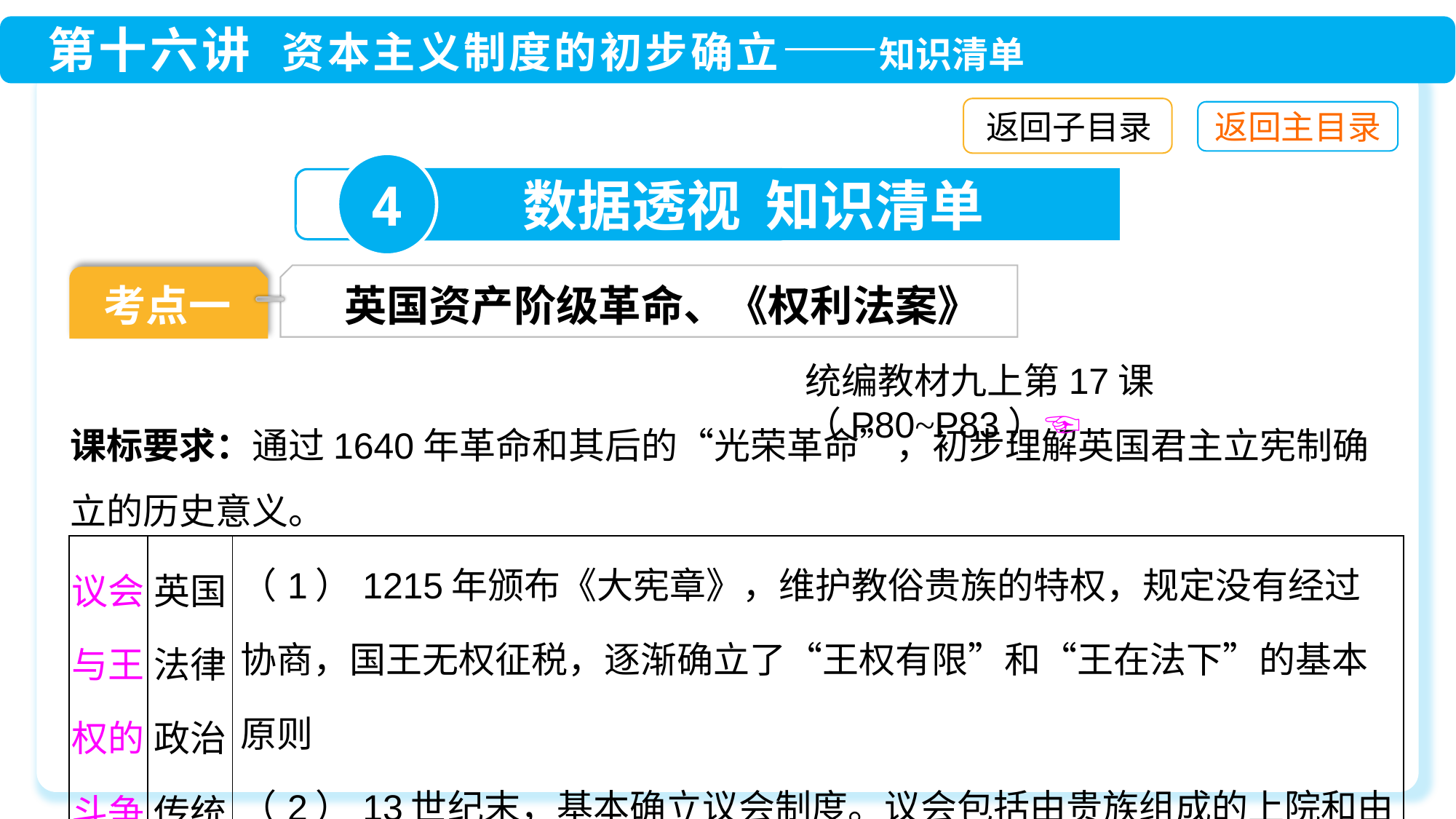

返回子目录
4

数据透视  知识清单
英国资产阶级革命、《权利法案》
考点一

统编教材九上第17课（P80~P83）☜
课标要求：通过1640年革命和其后的“光荣革命”，初步理解英国君主立宪制确立的历史意义。
| 议会与王权的斗争 | 英国法律政治传统 | （1）1215年颁布《大宪章》，维护教俗贵族的特权，规定没有经过协商，国王无权征税，逐渐确立了“王权有限”和“王在法下”的基本原则 （2）13世纪末，基本确立议会制度。议会包括由贵族组成的上院和由骑士、平民代表组成的下院，征税权掌握在议会手中 |
| --- | --- | --- |